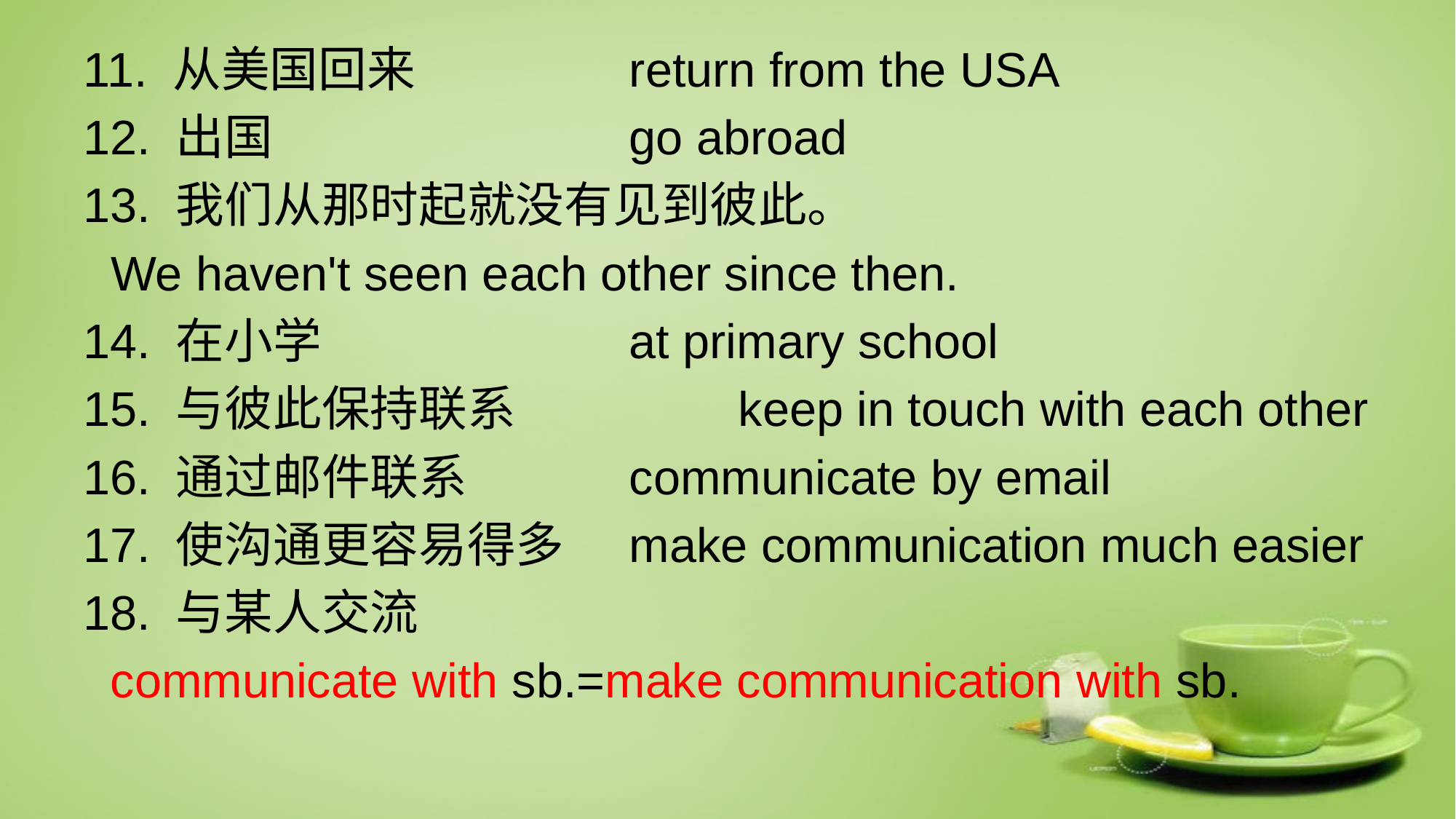

# 11. 从美国回来 		return from the USA
12. 出国 				go abroad
13. 我们从那时起就没有见到彼此。
  We haven't seen each other since then.
14. 在小学 			at primary school
15. 与彼此保持联系 		keep in touch with each other
16. 通过邮件联系 		communicate by email
17. 使沟通更容易得多	make communication much easier
18. 与某人交流
  communicate with sb.=make communication with sb.